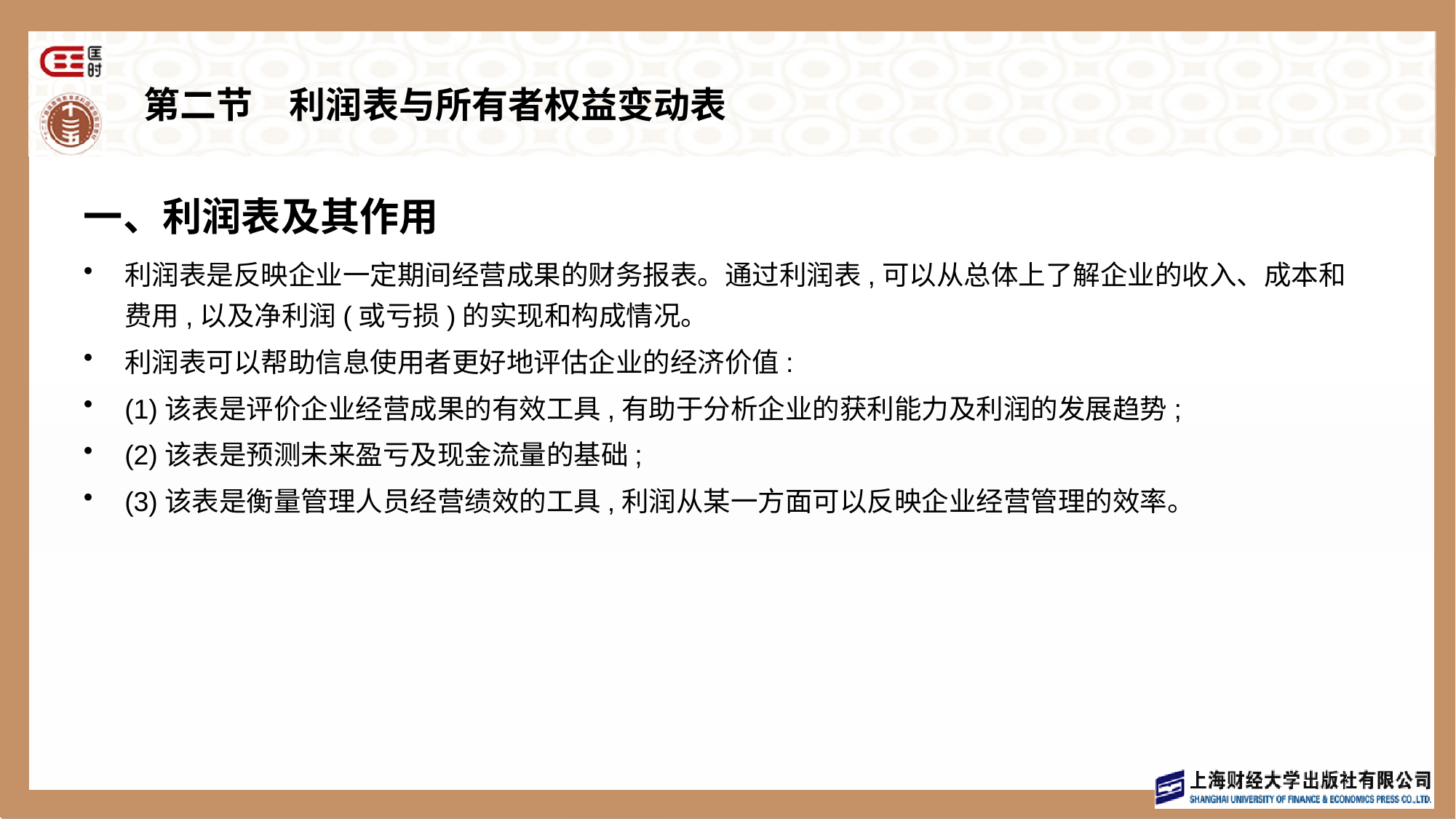

# 第二节　利润表与所有者权益变动表
一、利润表及其作用
利润表是反映企业一定期间经营成果的财务报表。通过利润表,可以从总体上了解企业的收入、成本和费用,以及净利润(或亏损)的实现和构成情况。
利润表可以帮助信息使用者更好地评估企业的经济价值:
(1)该表是评价企业经营成果的有效工具,有助于分析企业的获利能力及利润的发展趋势;
(2)该表是预测未来盈亏及现金流量的基础;
(3)该表是衡量管理人员经营绩效的工具,利润从某一方面可以反映企业经营管理的效率。